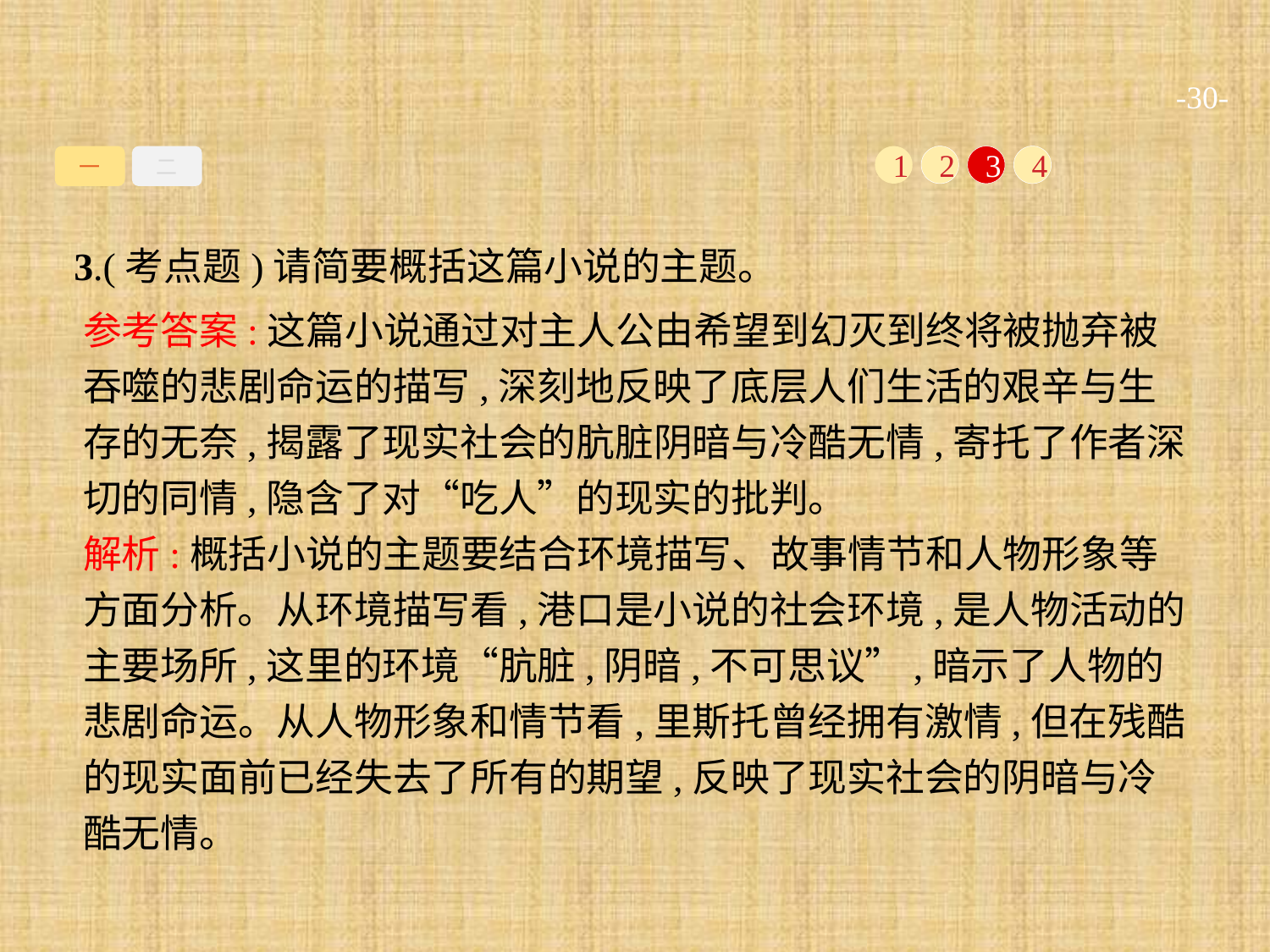

-30-
一
二
1
2
3
4
3.(考点题)请简要概括这篇小说的主题。
参考答案:这篇小说通过对主人公由希望到幻灭到终将被抛弃被吞噬的悲剧命运的描写,深刻地反映了底层人们生活的艰辛与生存的无奈,揭露了现实社会的肮脏阴暗与冷酷无情,寄托了作者深切的同情,隐含了对“吃人”的现实的批判。
解析:概括小说的主题要结合环境描写、故事情节和人物形象等方面分析。从环境描写看,港口是小说的社会环境,是人物活动的主要场所,这里的环境“肮脏,阴暗,不可思议”,暗示了人物的悲剧命运。从人物形象和情节看,里斯托曾经拥有激情,但在残酷的现实面前已经失去了所有的期望,反映了现实社会的阴暗与冷酷无情。